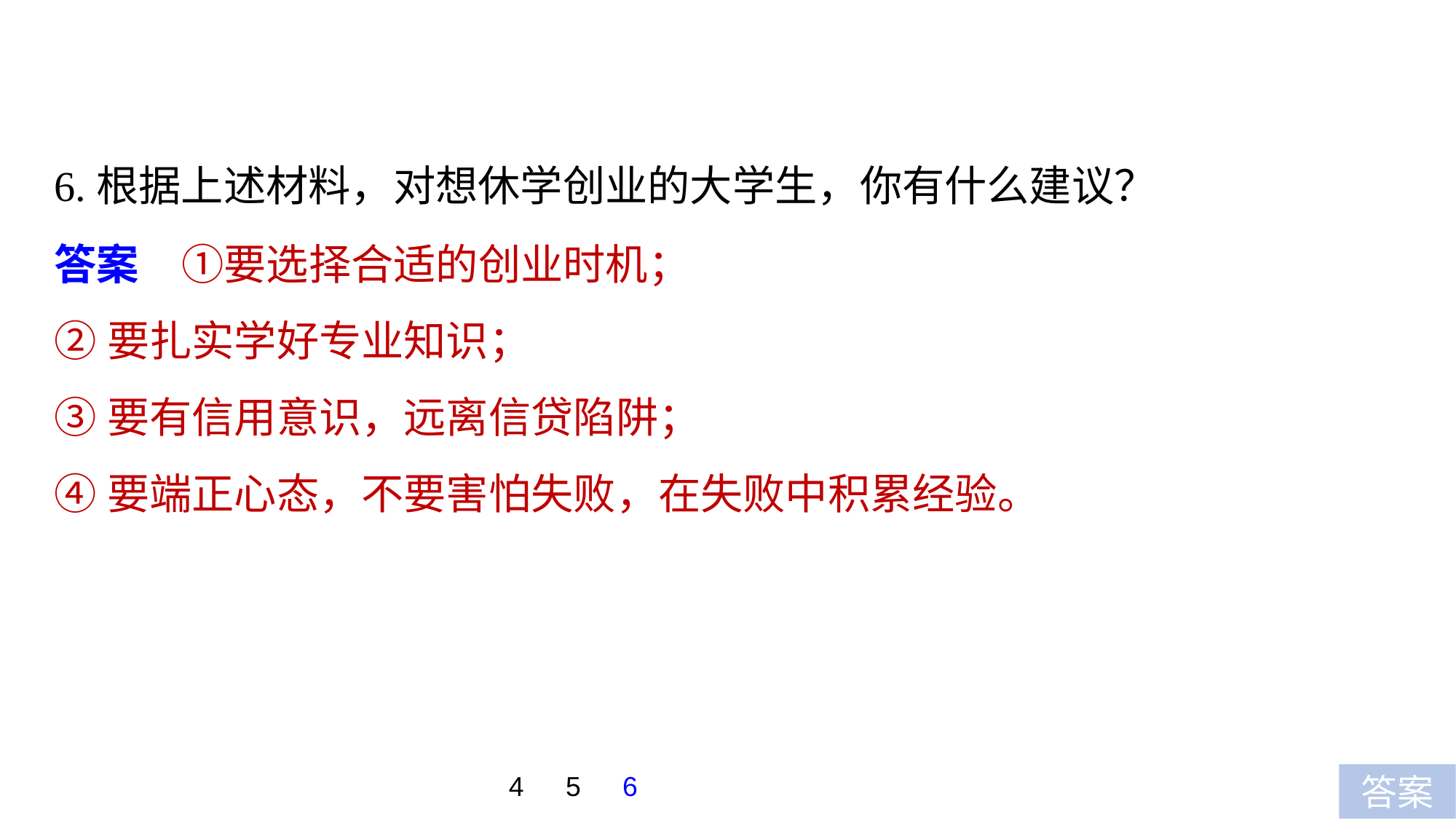

6.根据上述材料，对想休学创业的大学生，你有什么建议？
答案　①要选择合适的创业时机；
②要扎实学好专业知识；
③要有信用意识，远离信贷陷阱；
④要端正心态，不要害怕失败，在失败中积累经验。
4
5
6
答案